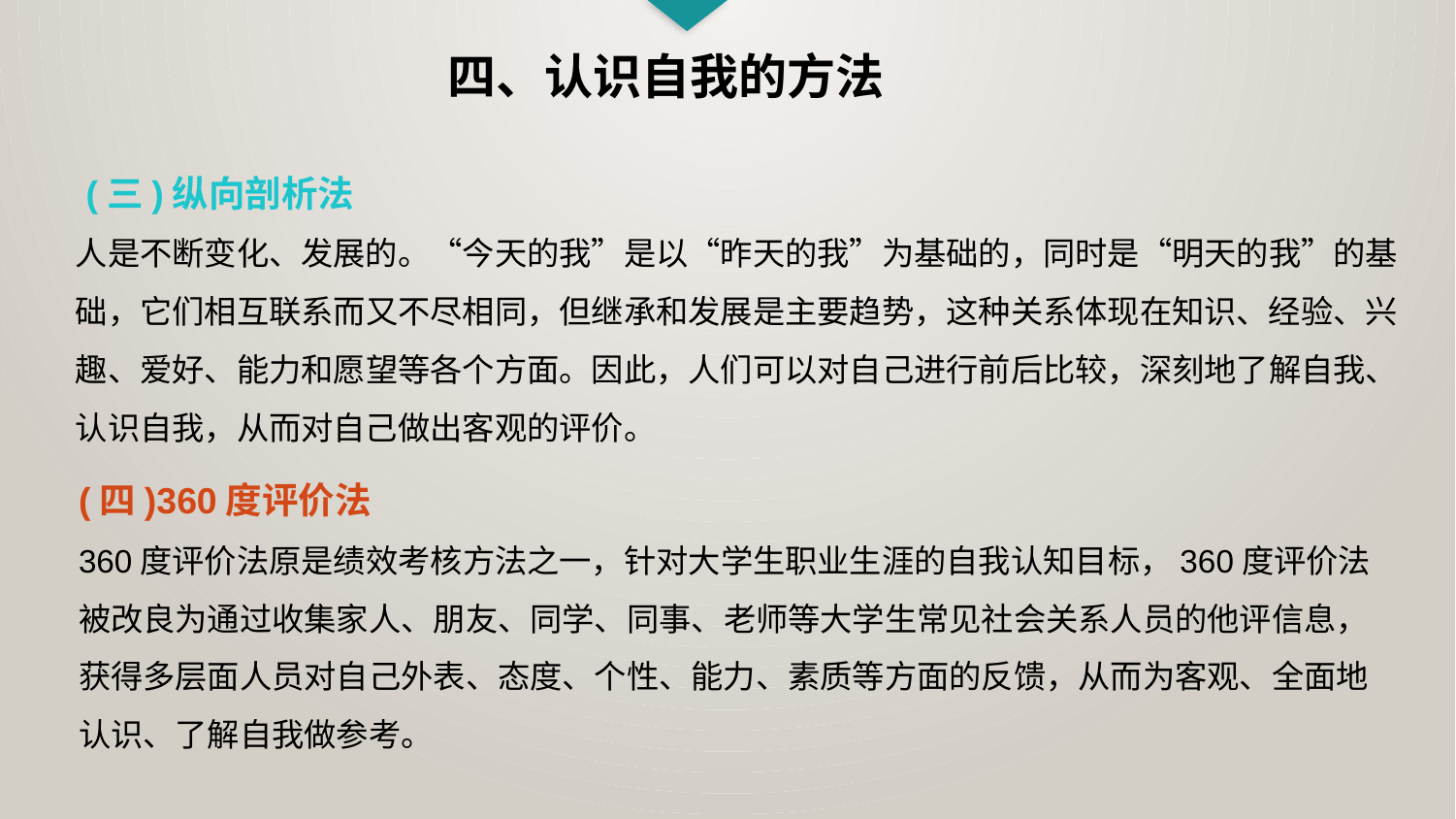

四、认识自我的方法
 (三)纵向剖析法
人是不断变化、发展的。“今天的我”是以“昨天的我”为基础的，同时是“明天的我”的基础，它们相互联系而又不尽相同，但继承和发展是主要趋势，这种关系体现在知识、经验、兴趣、爱好、能力和愿望等各个方面。因此，人们可以对自己进行前后比较，深刻地了解自我、认识自我，从而对自己做出客观的评价。
(四)360度评价法
360度评价法原是绩效考核方法之一，针对大学生职业生涯的自我认知目标，360度评价法被改良为通过收集家人、朋友、同学、同事、老师等大学生常见社会关系人员的他评信息，获得多层面人员对自己外表、态度、个性、能力、素质等方面的反馈，从而为客观、全面地认识、了解自我做参考。
21